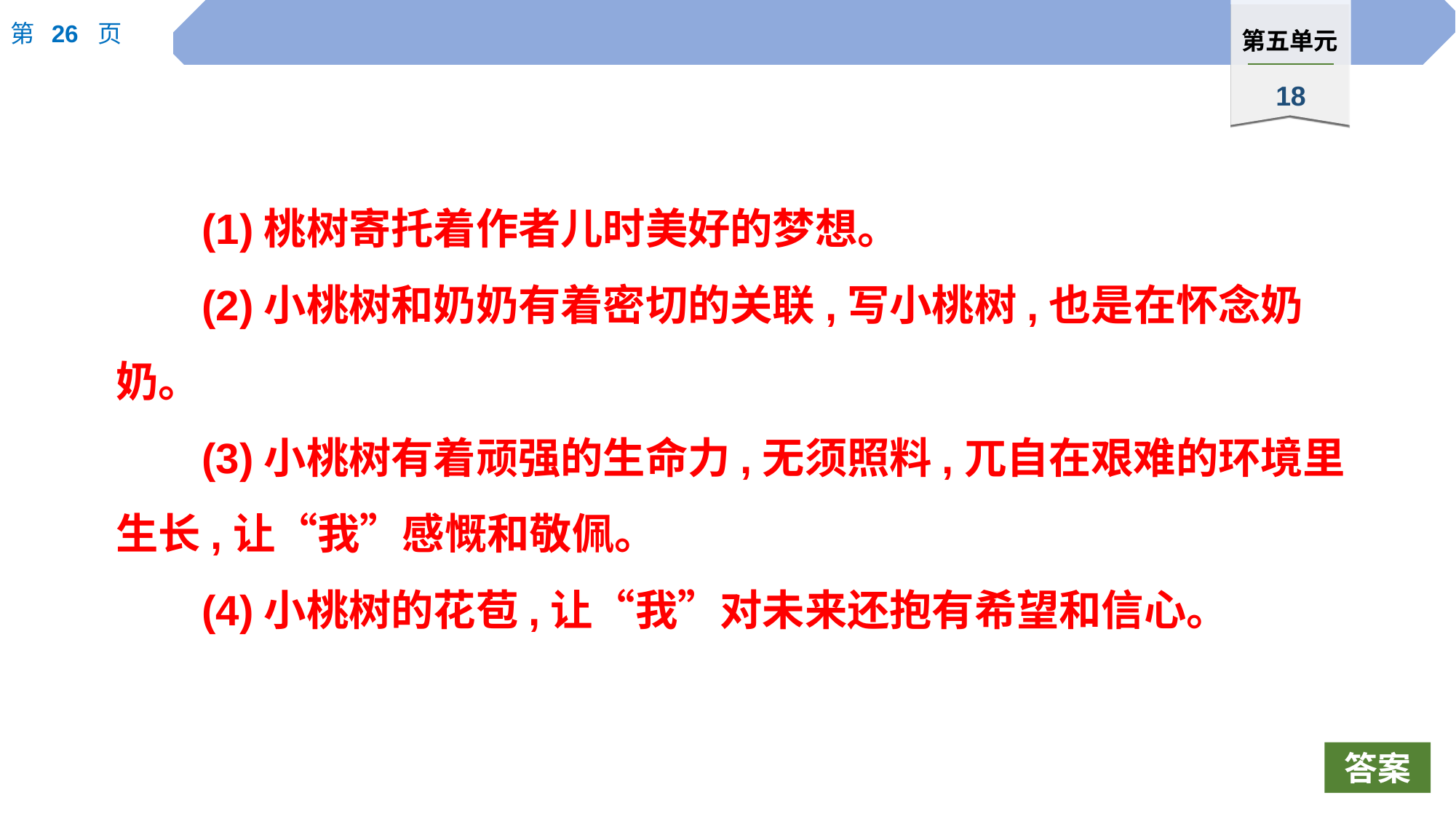

(1)桃树寄托着作者儿时美好的梦想。
(2)小桃树和奶奶有着密切的关联,写小桃树,也是在怀念奶奶。
(3)小桃树有着顽强的生命力,无须照料,兀自在艰难的环境里生长,让“我”感慨和敬佩。
(4)小桃树的花苞,让“我”对未来还抱有希望和信心。
答案